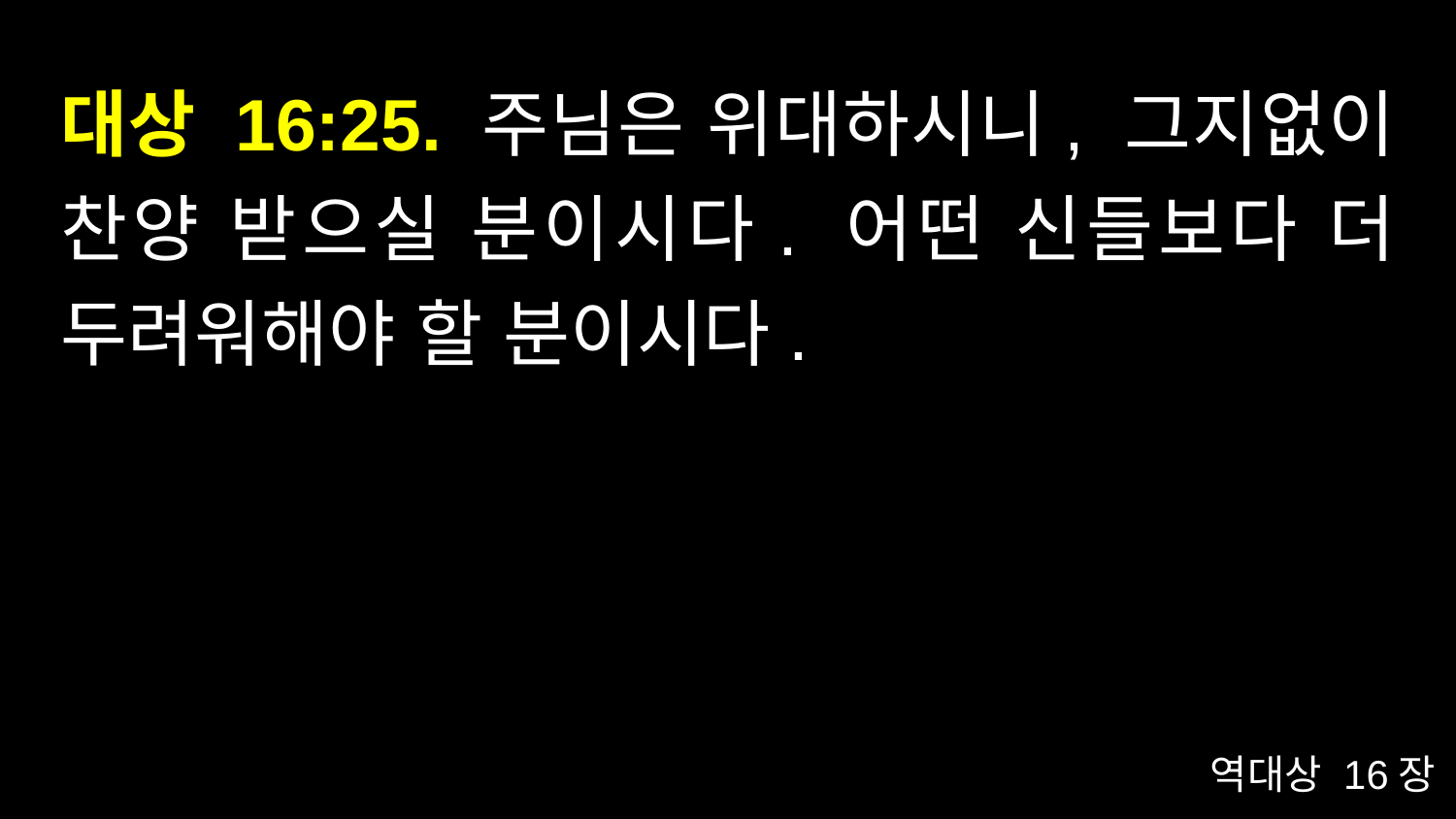

# 대상 16:25. 주님은 위대하시니, 그지없이 찬양 받으실 분이시다. 어떤 신들보다 더 두려워해야 할 분이시다.
역대상 16장